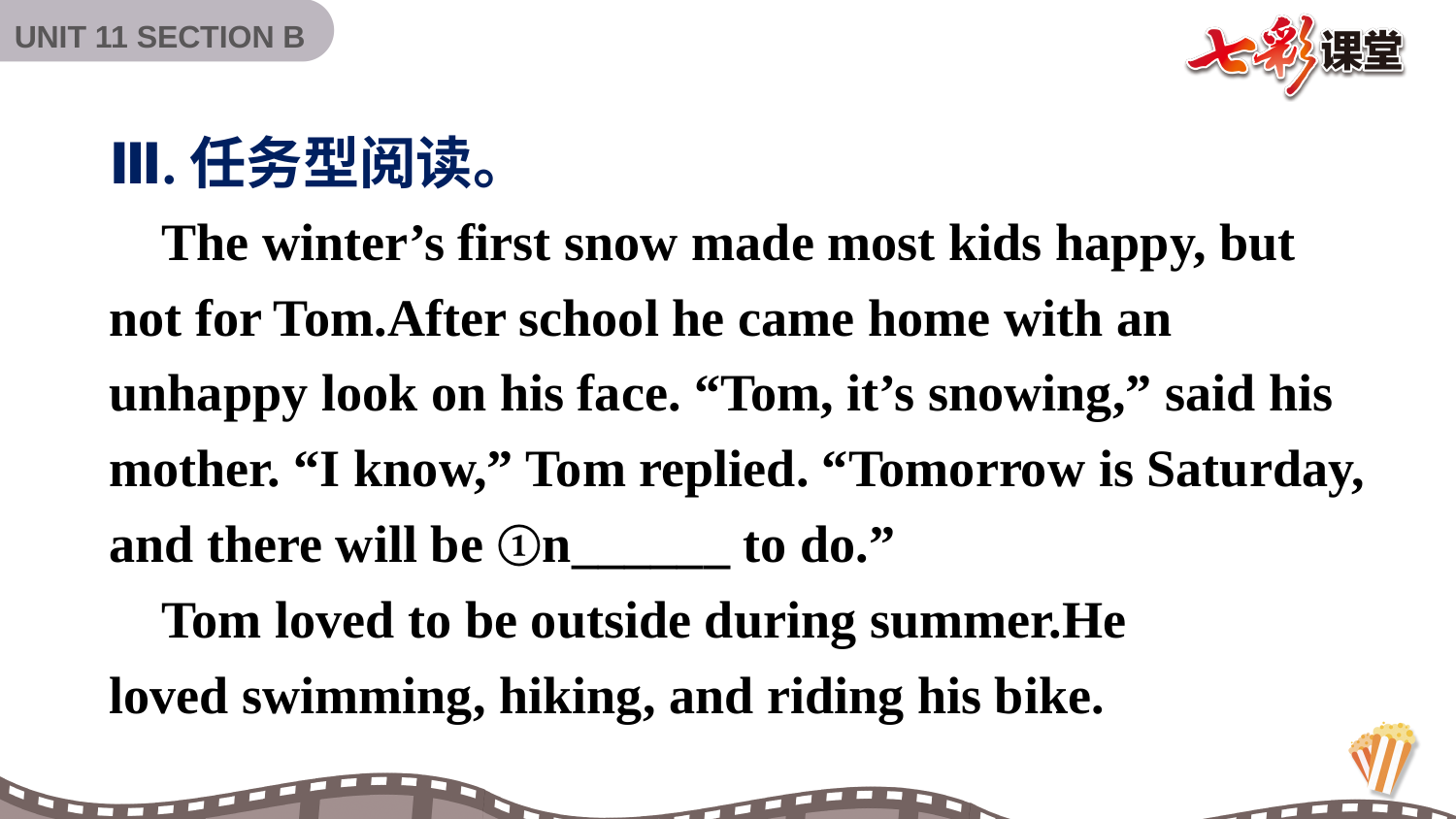

Ⅲ.任务型阅读。
    The winter’s first snow made most kids happy, but not for Tom.After school he came home with an unhappy look on his face. “Tom, it’s snowing,” said his mother. “I know,” Tom replied. “Tomorrow is Saturday, and there will be ①n______ to do.”
    Tom loved to be outside during summer.He
loved swimming, hiking, and riding his bike.